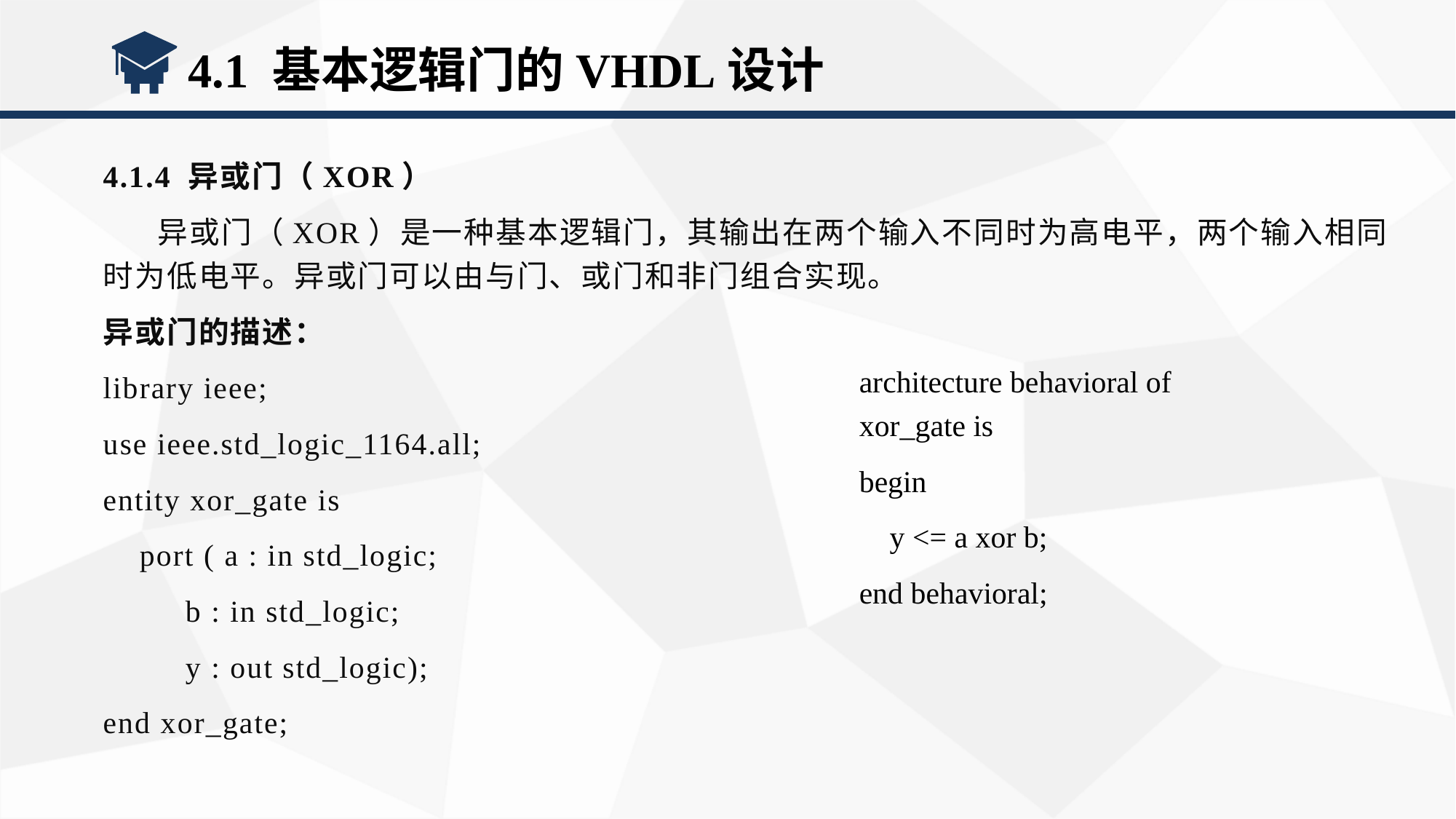

4.1 基本逻辑门的VHDL设计

4.1.4 异或门（XOR）
异或门（XOR）是一种基本逻辑门，其输出在两个输入不同时为高电平，两个输入相同时为低电平。异或门可以由与门、或门和非门组合实现。
异或门的描述：
library ieee;
use ieee.std_logic_1164.all;
entity xor_gate is
    port ( a : in std_logic;
         b : in std_logic;
         y : out std_logic);
end xor_gate;
architecture behavioral of xor_gate is
begin
    y <= a xor b;
end behavioral;